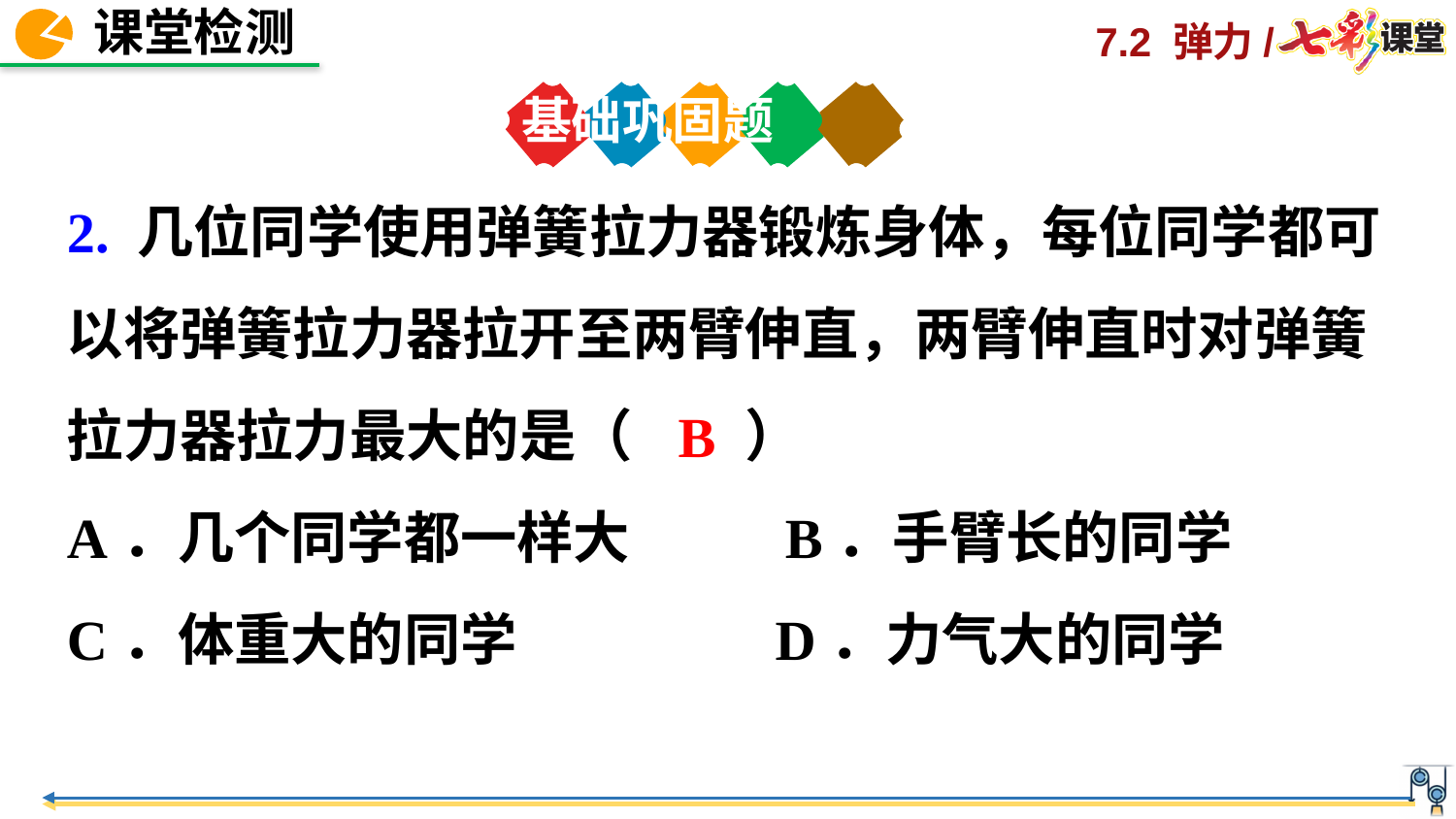

基础巩固题

2. 几位同学使用弹簧拉力器锻炼身体，每位同学都可以将弹簧拉力器拉开至两臂伸直，两臂伸直时对弹簧拉力器拉力最大的是（　　）
A．几个同学都一样大           B．手臂长的同学
C．体重大的同学                   D．力气大的同学
B